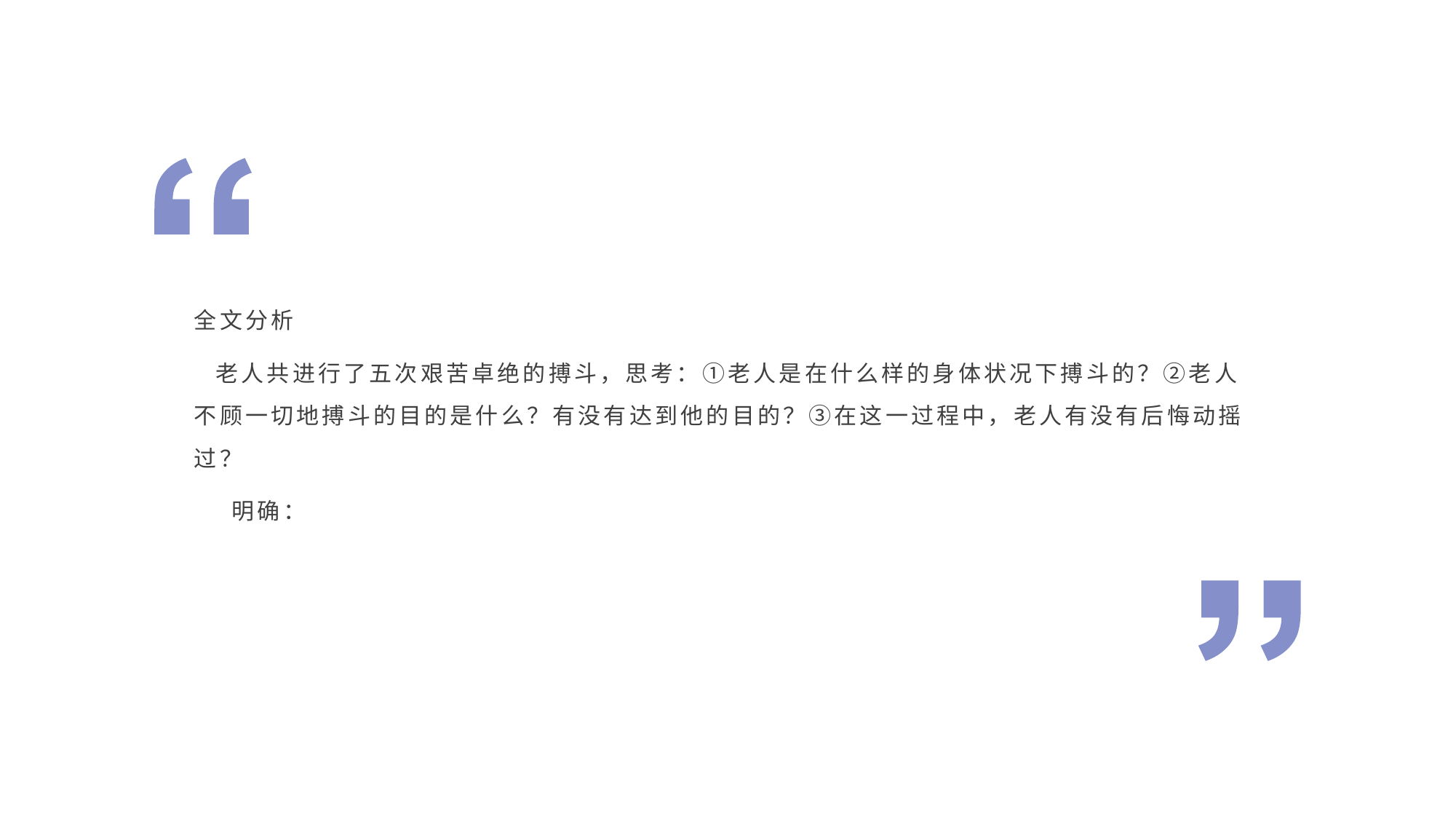

全文分析
  老人共进行了五次艰苦卓绝的搏斗，思考：①老人是在什么样的身体状况下搏斗的？②老人不顾一切地搏斗的目的是什么？有没有达到他的目的？③在这一过程中，老人有没有后悔动摇过？
    明确：